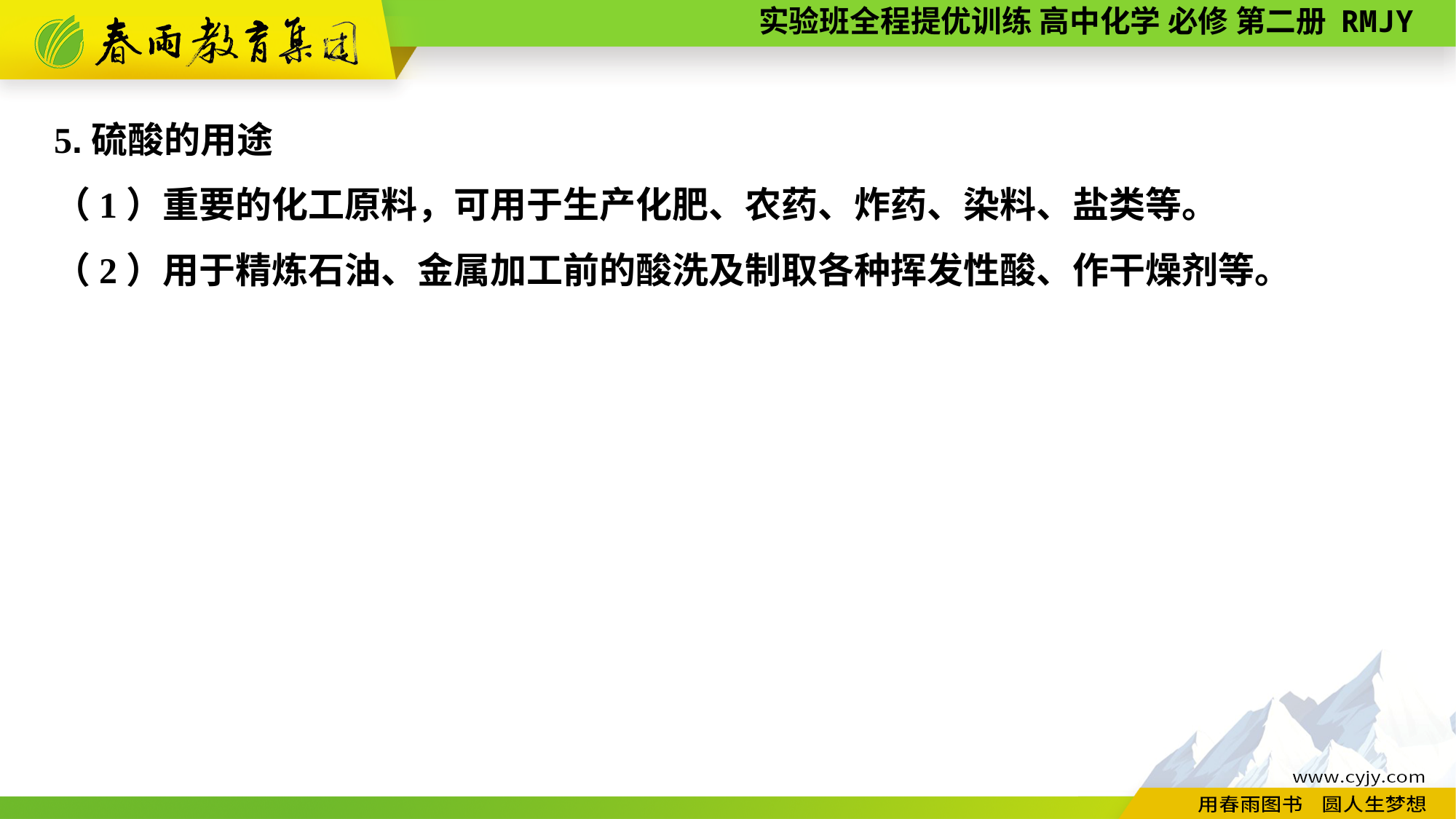

5.硫酸的用途
（1）重要的化工原料，可用于生产化肥、农药、炸药、染料、盐类等。
（2）用于精炼石油、金属加工前的酸洗及制取各种挥发性酸、作干燥剂等。